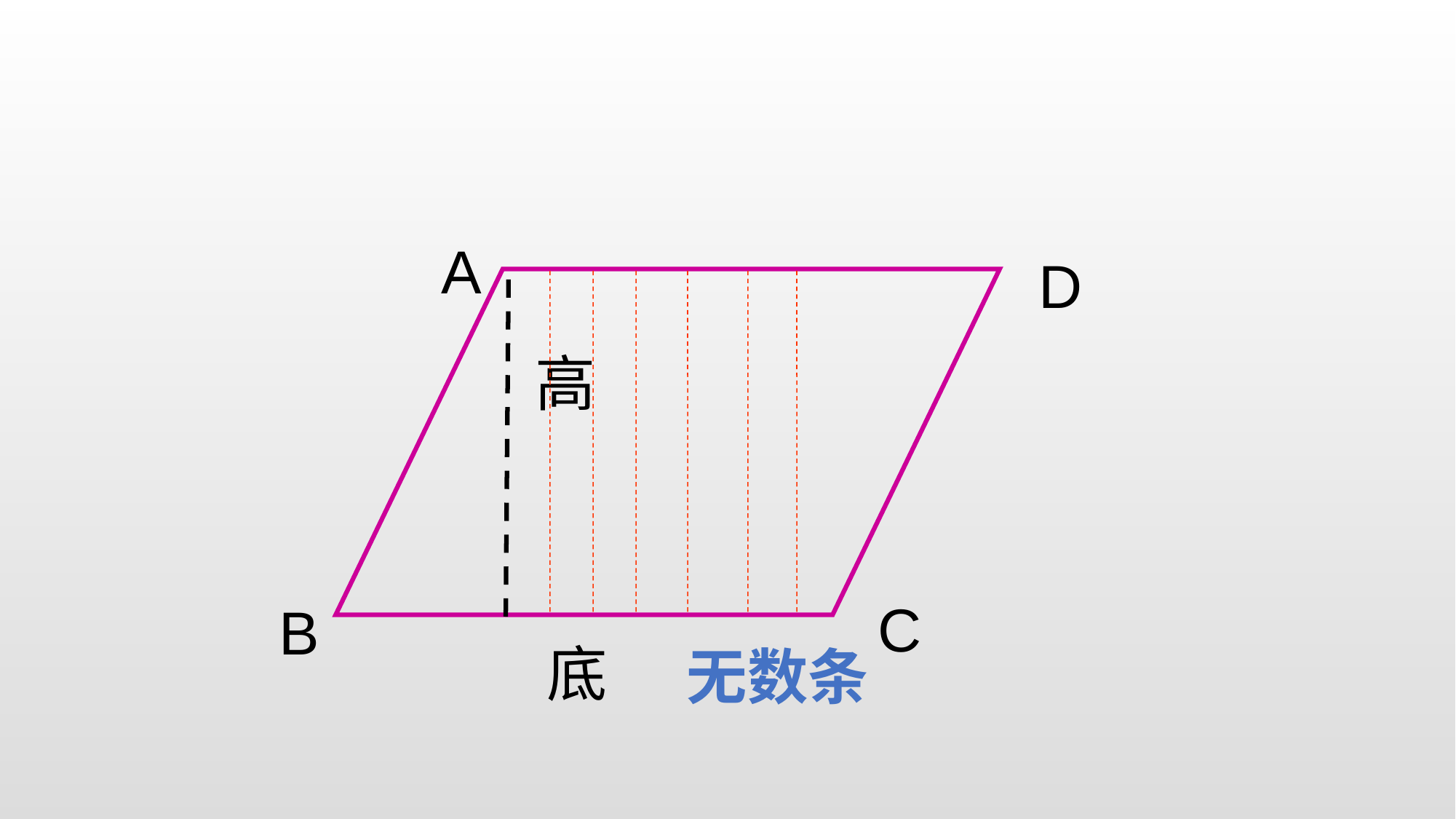

A
D

高
C
B
底
无数条